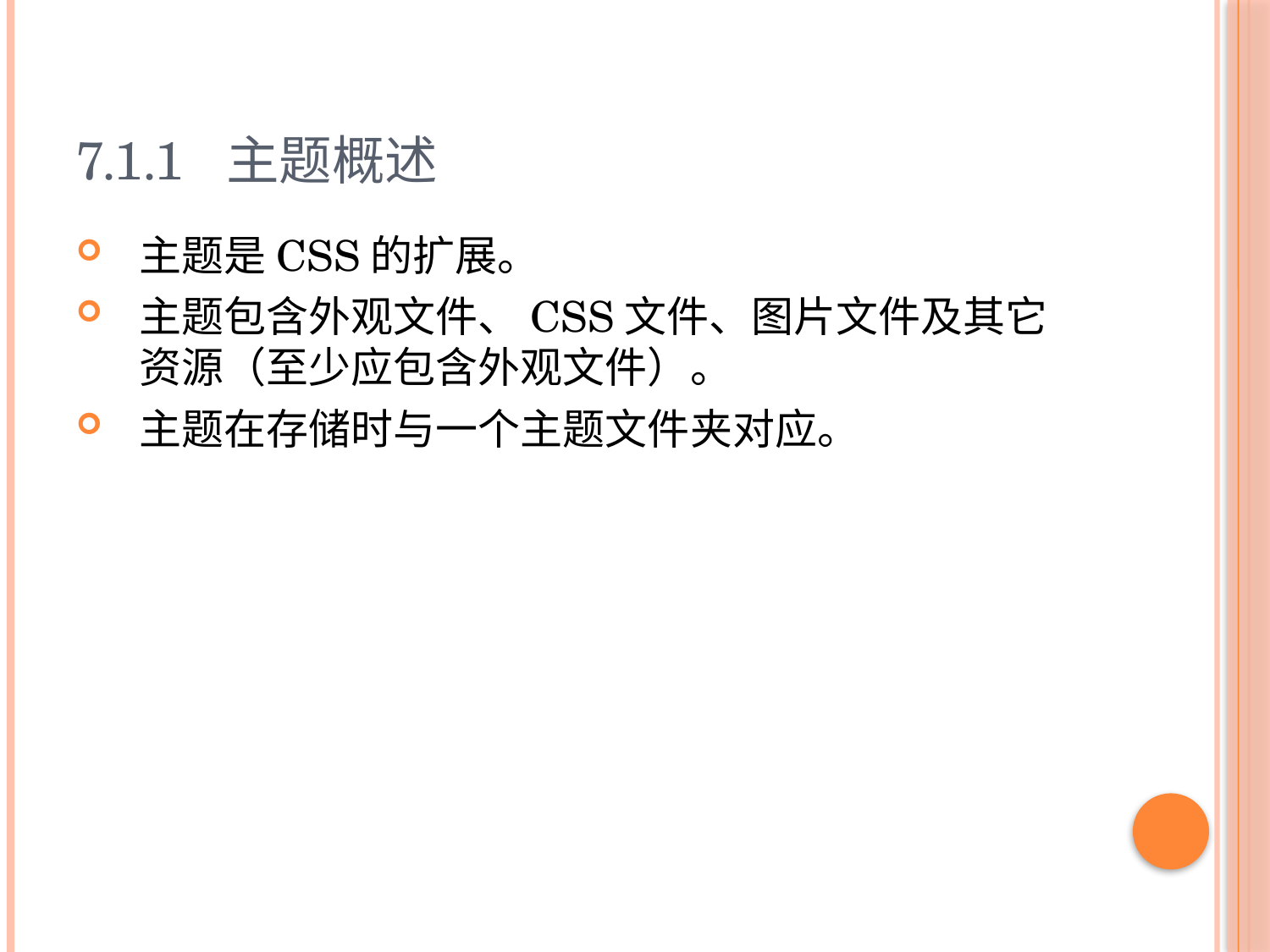

# 7.1.1  主题概述
主题是CSS的扩展。
主题包含外观文件、CSS文件、图片文件及其它资源（至少应包含外观文件）。
主题在存储时与一个主题文件夹对应。
3